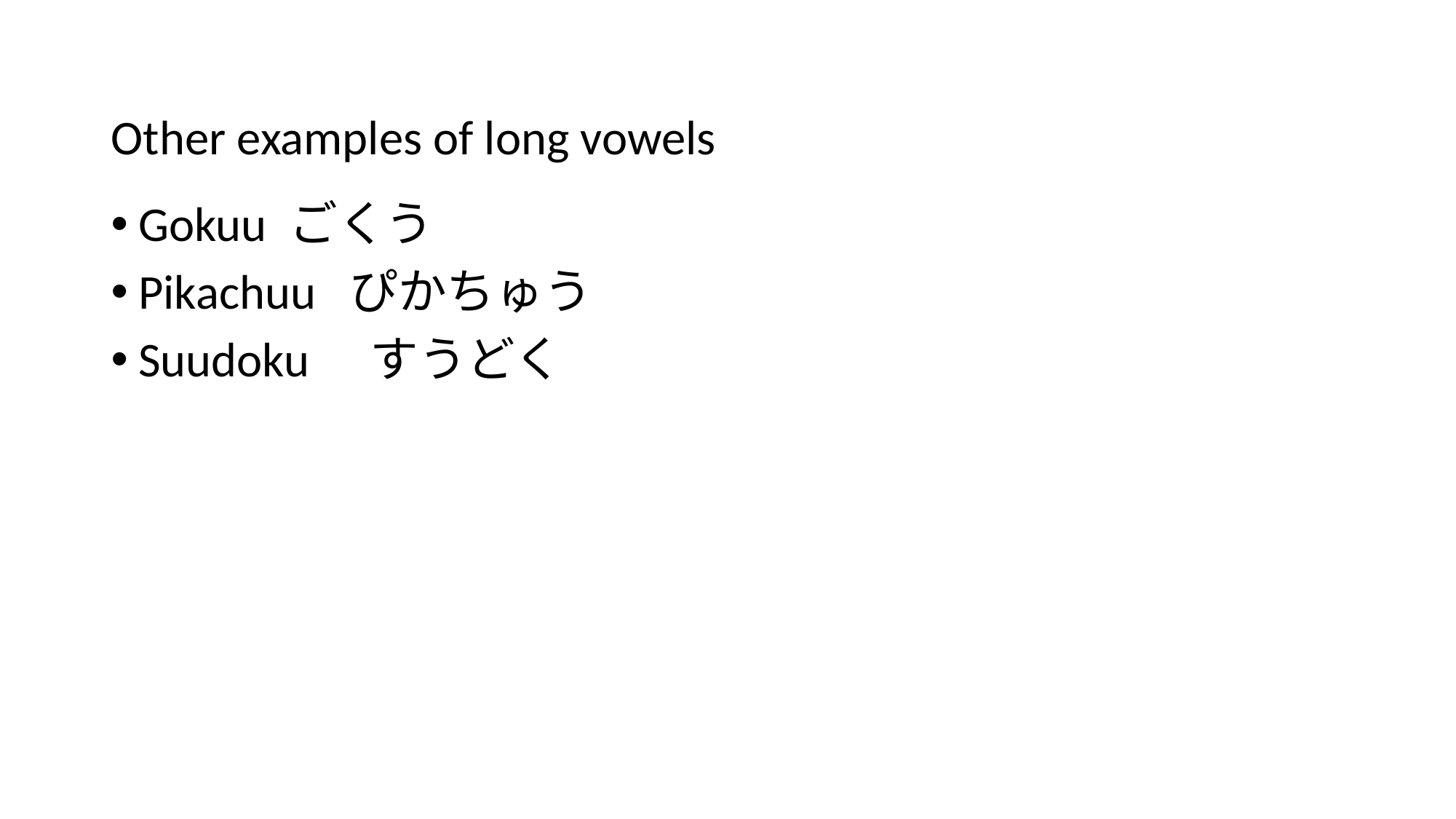

# Other examples of long vowels
Gokuu ごくう
Pikachuu  ぴかちゅう
Suudoku　すうどく